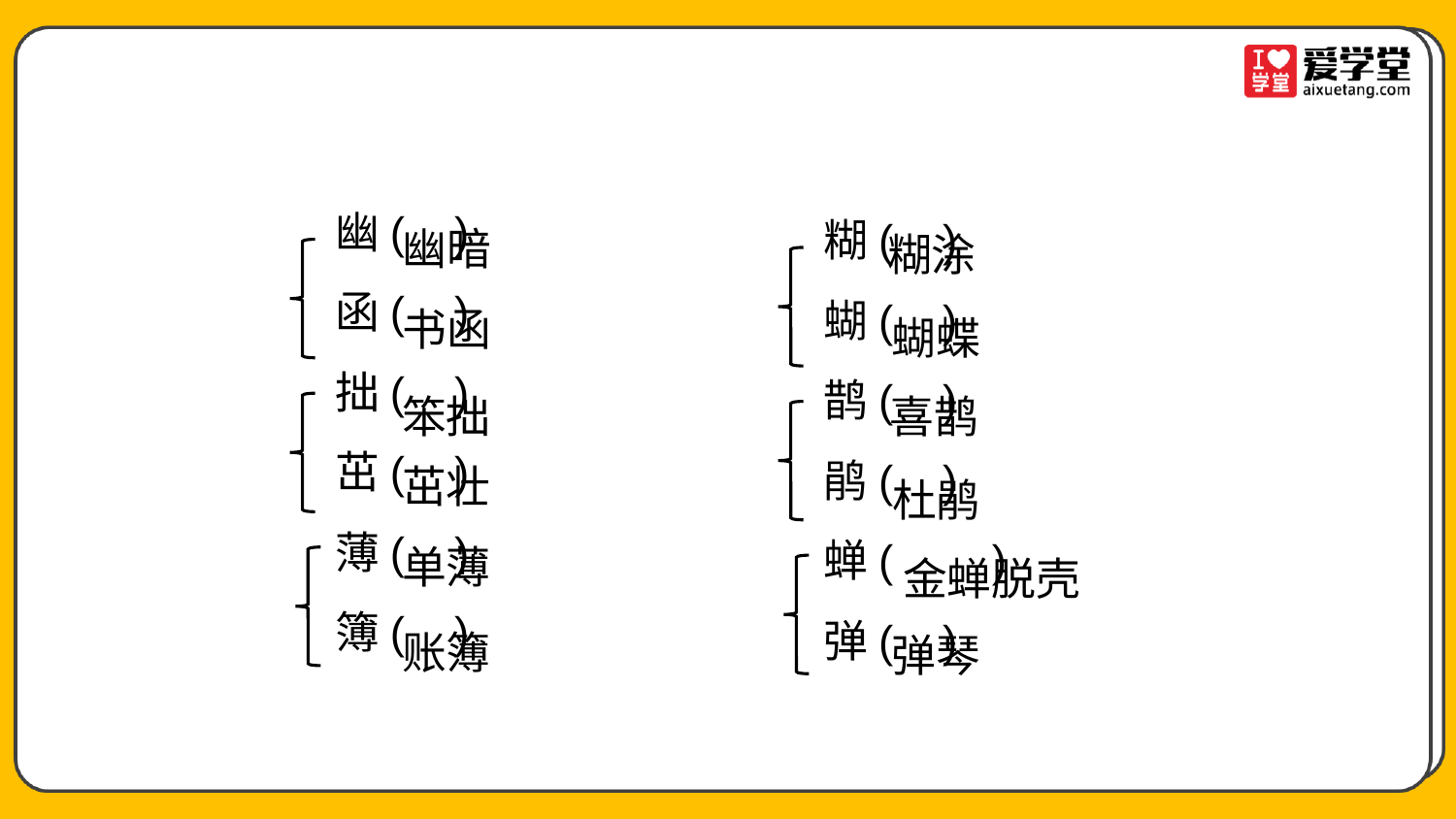

幽(    )
函(    )
拙(    )
茁(    )
薄(    )
簿(    )

糊(    )
蝴(    )
鹊(    )
鹃(    )
蝉(        )
弹(    )
幽暗
糊涂

书函
蝴蝶
喜鹊
笨拙

茁壮
杜鹃
单薄
金蝉脱壳

账簿
弹琴